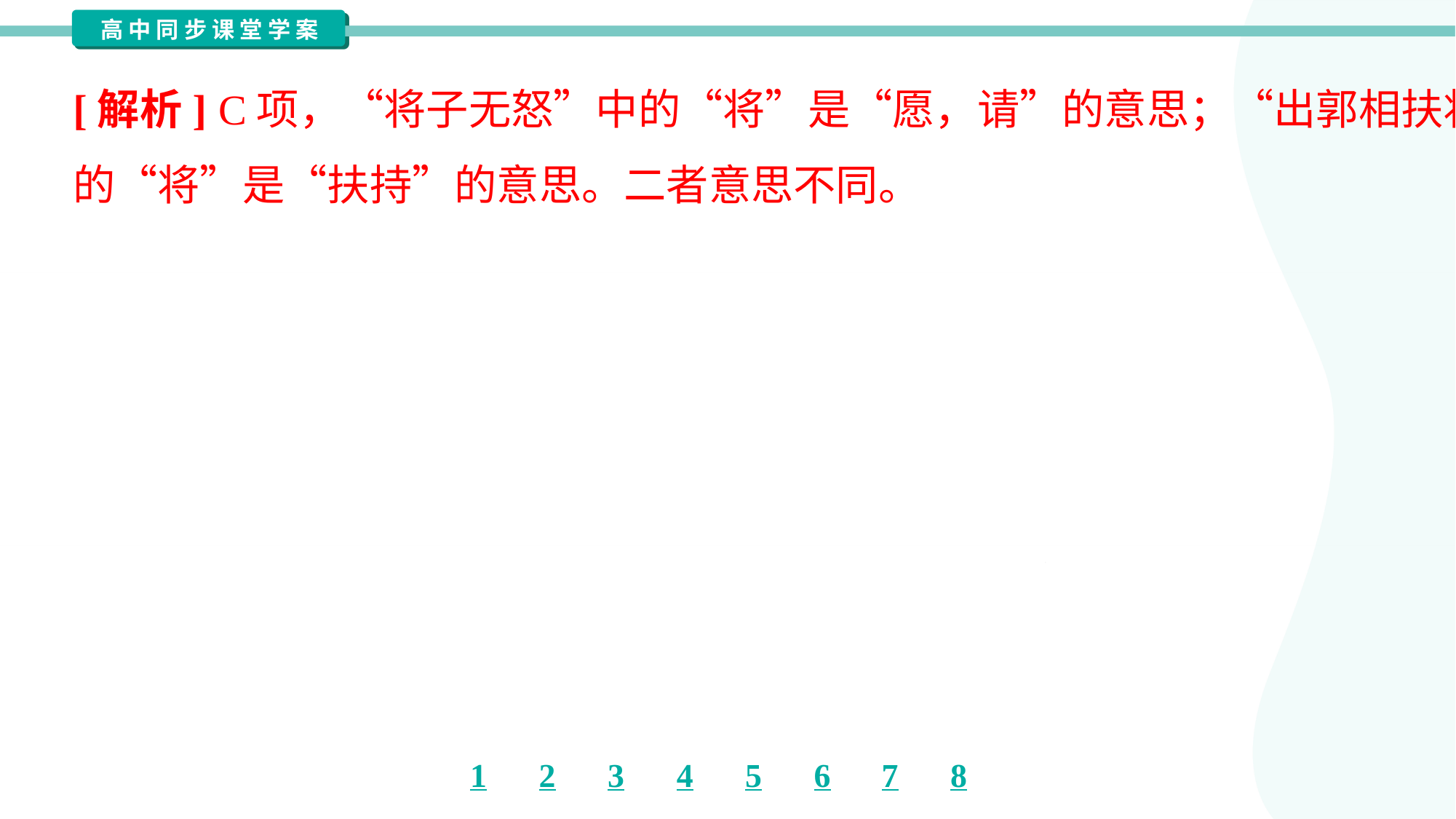

[解析] C项，“将子无怒”中的“将”是“愿，请”的意思；“出郭相扶将”中
的“将”是“扶持”的意思。二者意思不同。